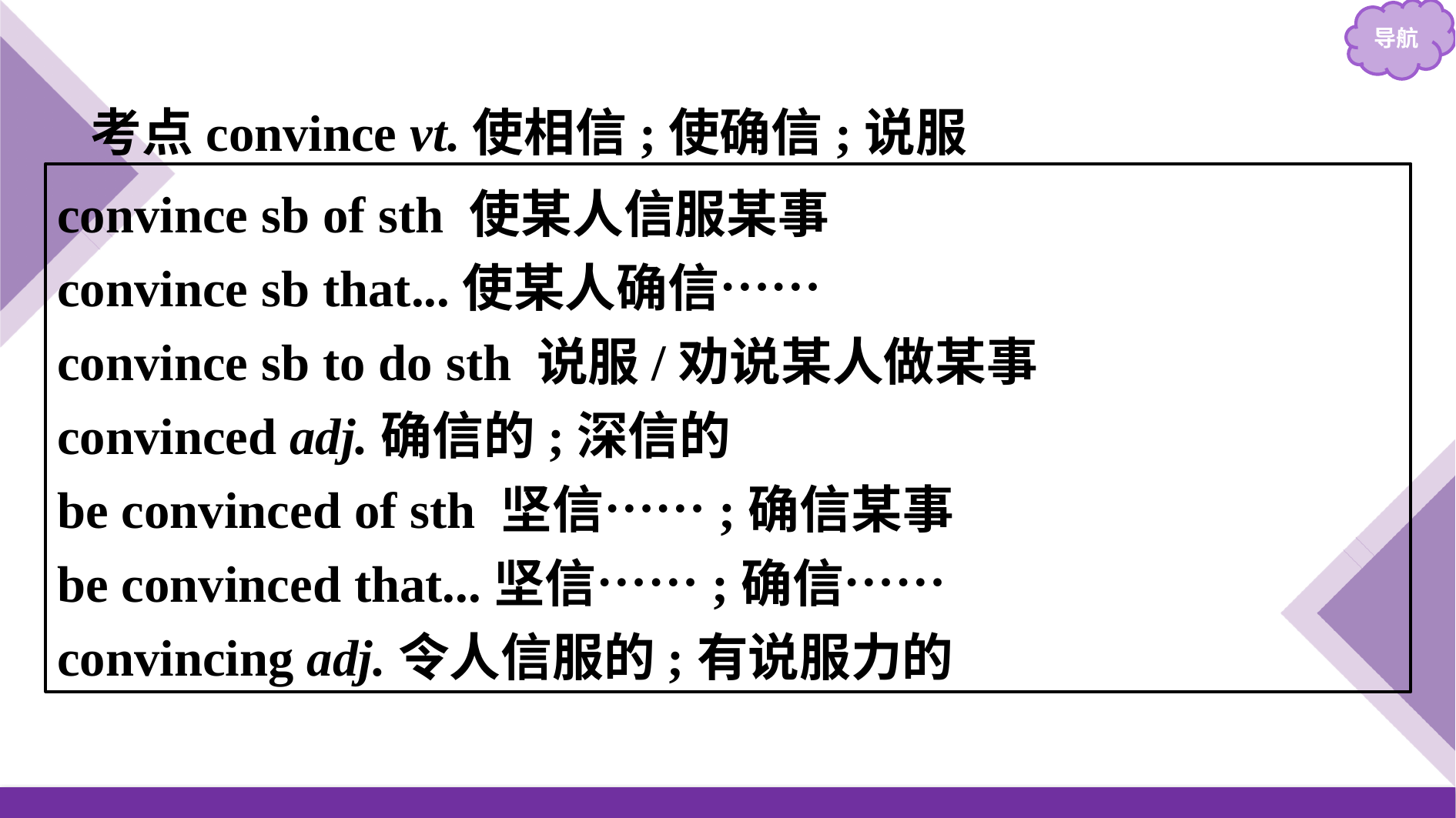

考点convince vt.使相信;使确信;说服
convince sb of sth 使某人信服某事
convince sb that...使某人确信……
convince sb to do sth 说服/劝说某人做某事
convinced adj.确信的;深信的
be convinced of sth 坚信……;确信某事
be convinced that...坚信……;确信……
convincing adj.令人信服的;有说服力的